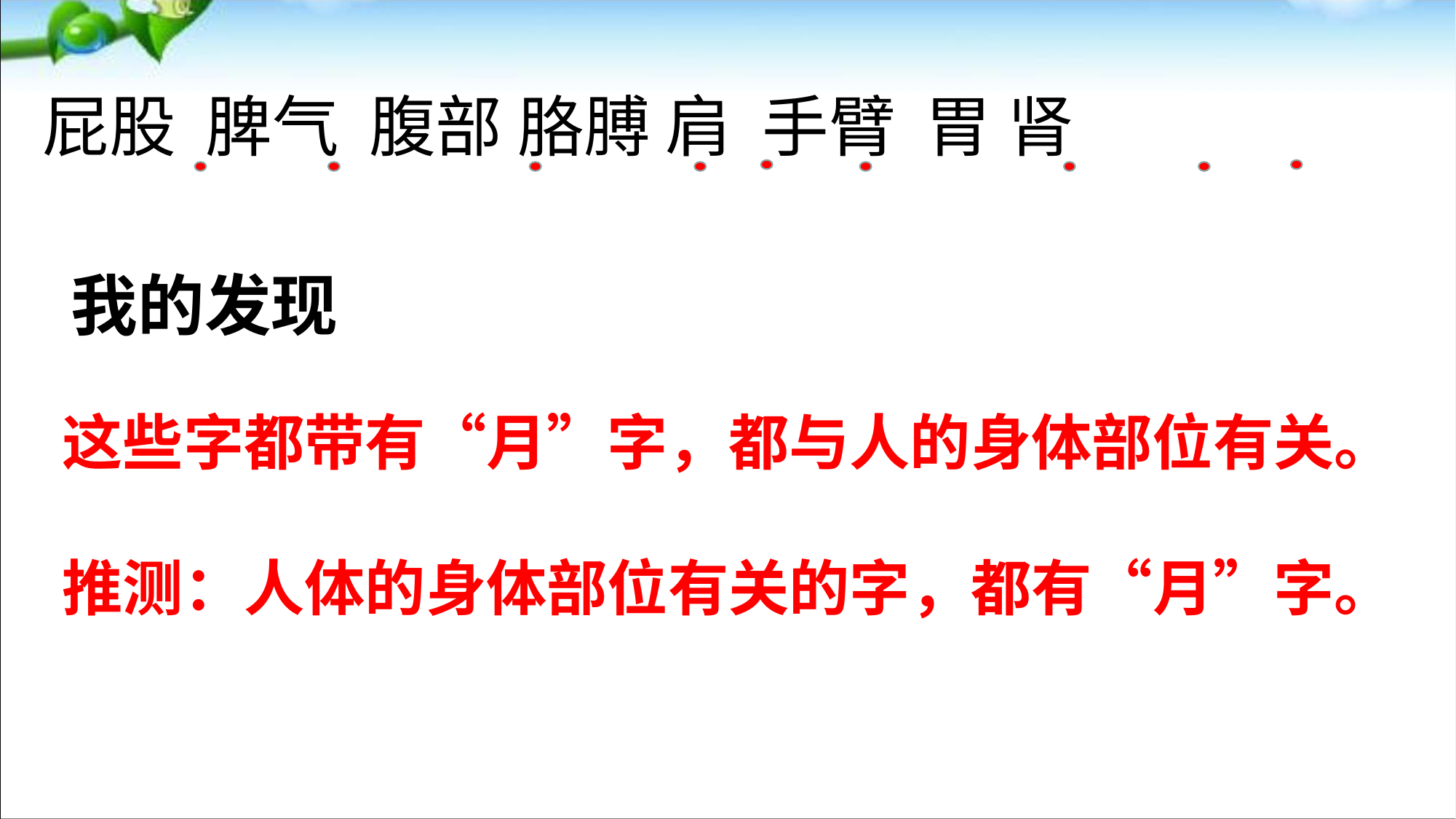

屁股  脾气  腹部 胳膊 肩  手臂  胃 肾

我的发现
这些字都带有“月”字，都与人的身体部位有关。

推测：人体的身体部位有关的字，都有“月”字。